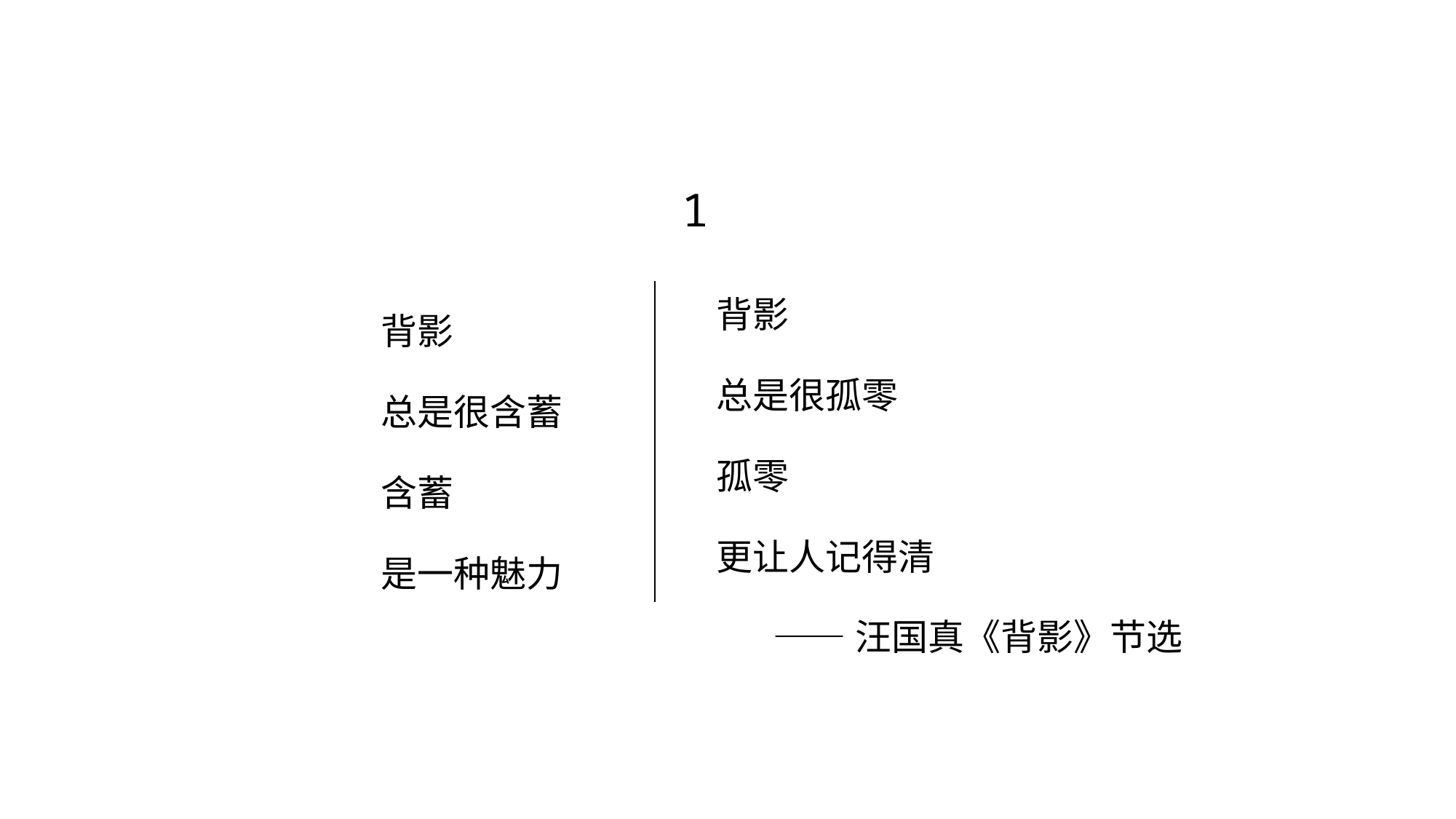

# 1
背影
总是很孤零
孤零
更让人记得清
       ——汪国真《背影》节选

背影
总是很含蓄
含蓄
是一种魅力